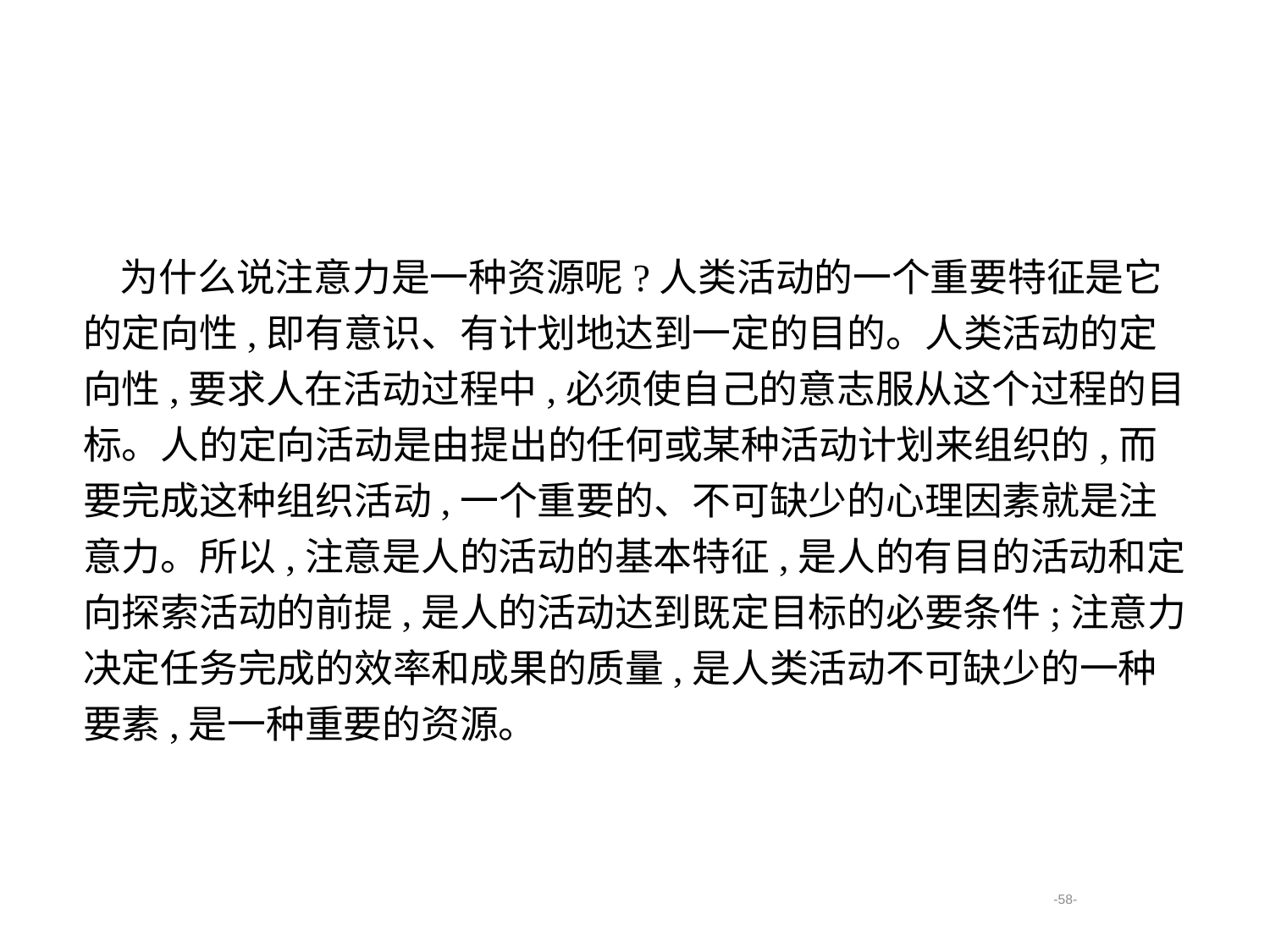

为什么说注意力是一种资源呢?人类活动的一个重要特征是它的定向性,即有意识、有计划地达到一定的目的。人类活动的定向性,要求人在活动过程中,必须使自己的意志服从这个过程的目标。人的定向活动是由提出的任何或某种活动计划来组织的,而要完成这种组织活动,一个重要的、不可缺少的心理因素就是注意力。所以,注意是人的活动的基本特征,是人的有目的活动和定向探索活动的前提,是人的活动达到既定目标的必要条件;注意力决定任务完成的效率和成果的质量,是人类活动不可缺少的一种要素,是一种重要的资源。
-58-